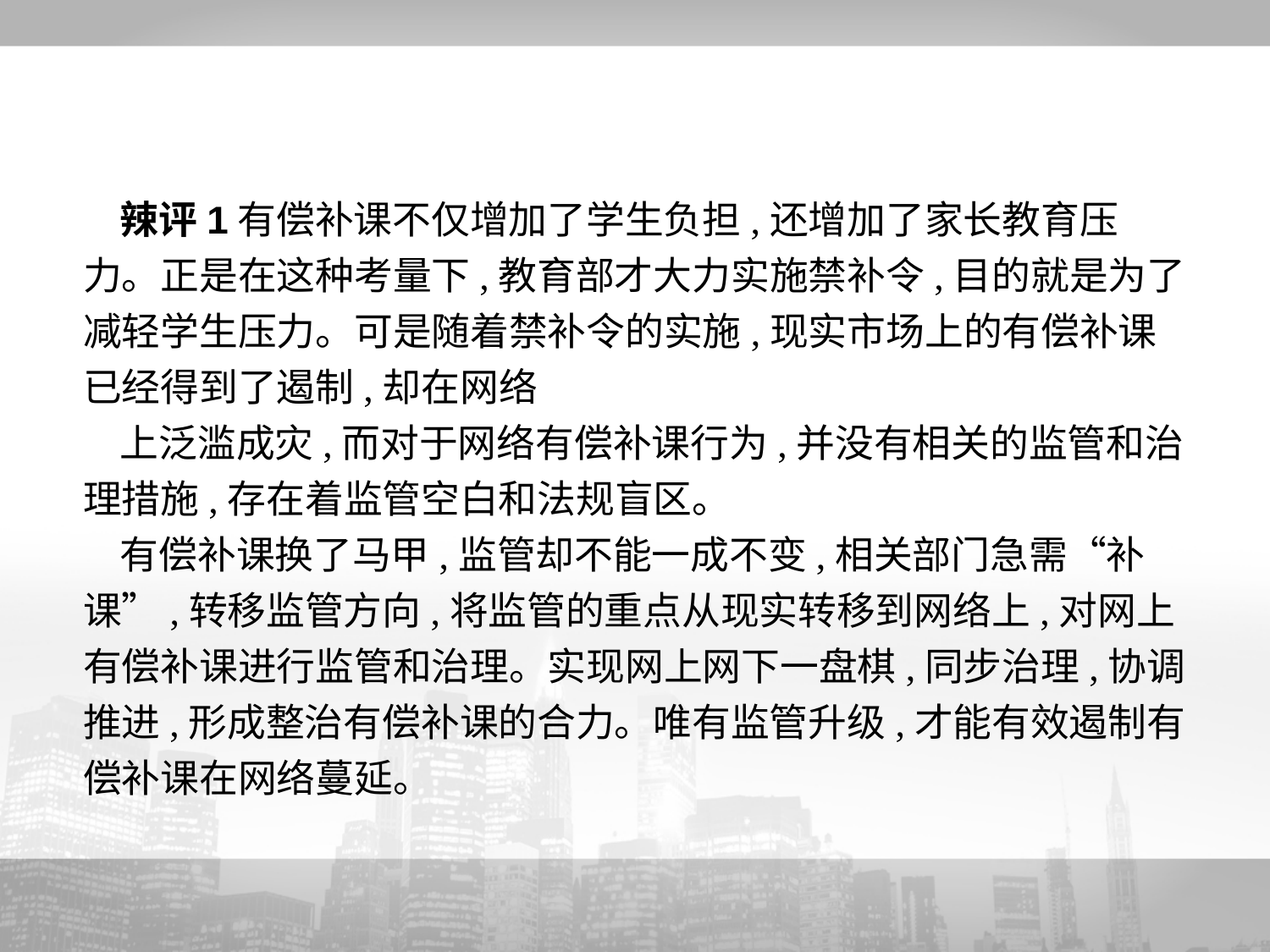

辣评1有偿补课不仅增加了学生负担,还增加了家长教育压力。正是在这种考量下,教育部才大力实施禁补令,目的就是为了减轻学生压力。可是随着禁补令的实施,现实市场上的有偿补课已经得到了遏制,却在网络
上泛滥成灾,而对于网络有偿补课行为,并没有相关的监管和治理措施,存在着监管空白和法规盲区。
有偿补课换了马甲,监管却不能一成不变,相关部门急需“补课”,转移监管方向,将监管的重点从现实转移到网络上,对网上有偿补课进行监管和治理。实现网上网下一盘棋,同步治理,协调推进,形成整治有偿补课的合力。唯有监管升级,才能有效遏制有偿补课在网络蔓延。